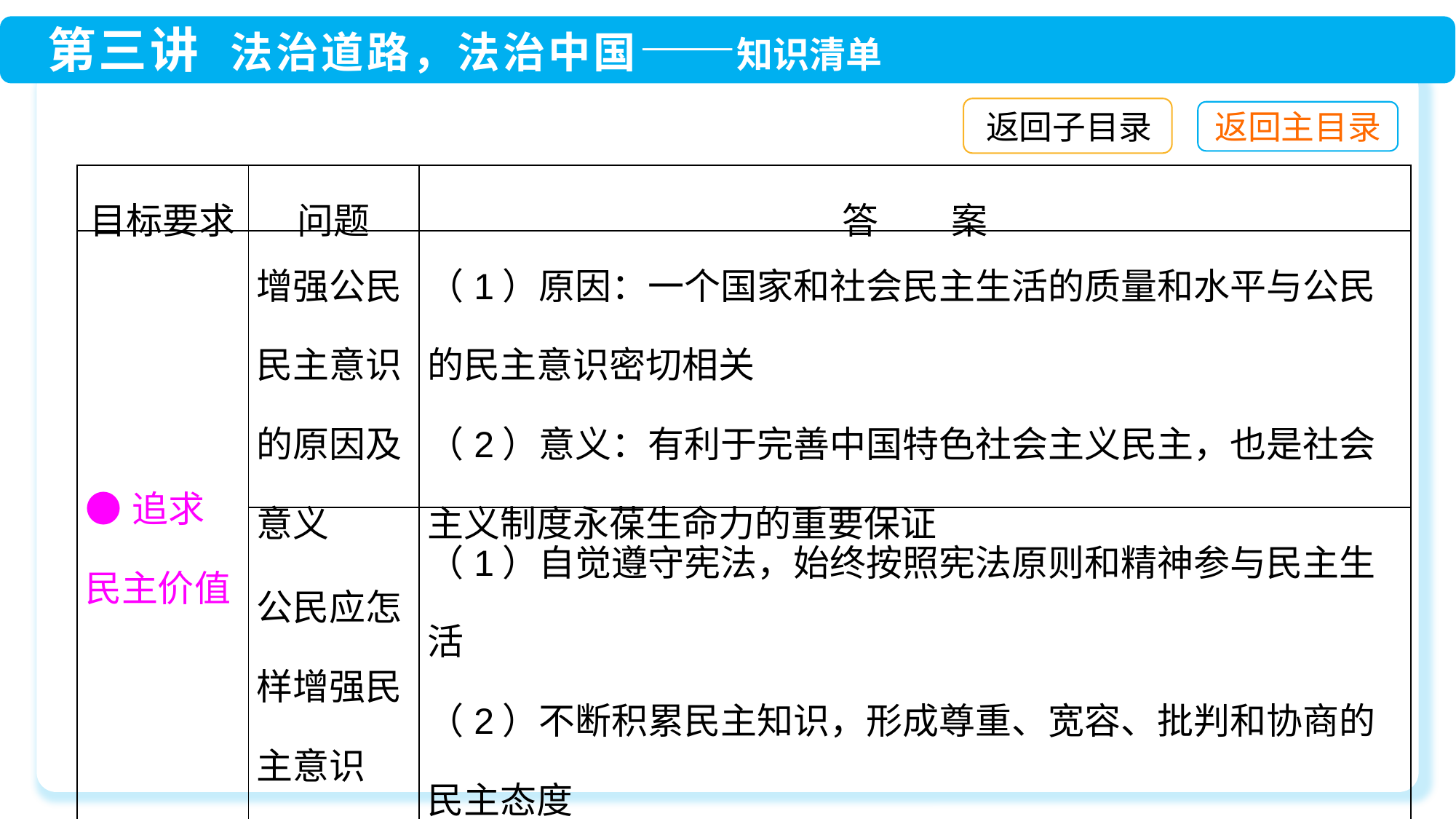

返回子目录
| 目标要求 | 问题 | 答　　案 |
| --- | --- | --- |
| ●追求民主价值 | 增强公民民主意识的原因及意义 | （1）原因：一个国家和社会民主生活的质量和水平与公民的民主意识密切相关 （2）意义：有利于完善中国特色社会主义民主，也是社会主义制度永葆生命力的重要保证 |
|  | 公民应怎样增强民主意识 | （1）自觉遵守宪法，始终按照宪法原则和精神参与民主生活 （2）不断积累民主知识，形成尊重、宽容、批判和协商的民主态度 （3）通过依法参与公共事务，在实践中逐步增强民主意识 |